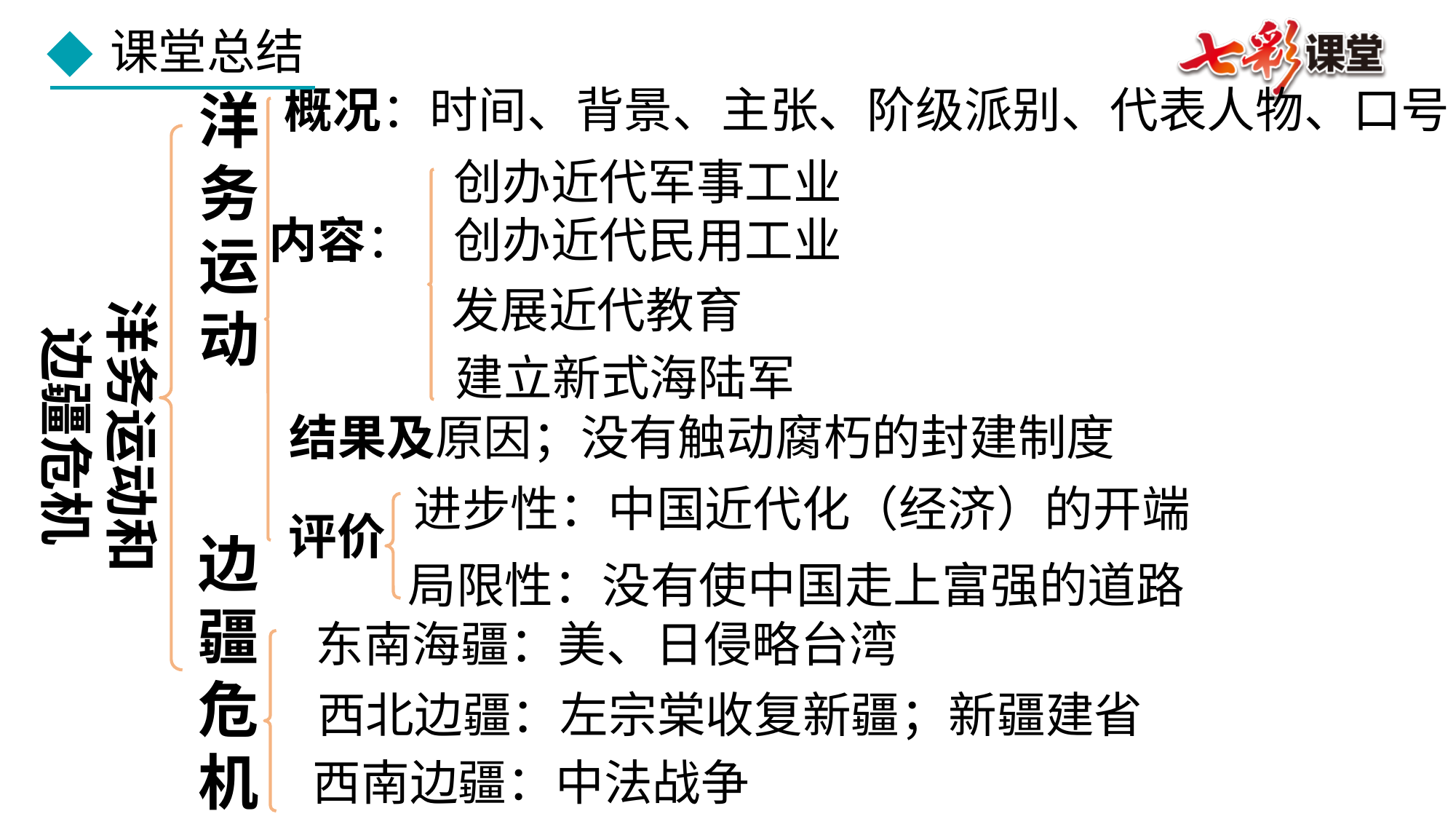

课堂总结

洋务运动
概况：时间、背景、主张、阶级派别、代表人物、口号

创办近代军事工业
创办近代民用工业

内容：
洋务运动和
边疆危机
发展近代教育
建立新式海陆军
结果及原因；没有触动腐朽的封建制度
进步性：中国近代化（经济）的开端

评价
边疆危机
局限性：没有使中国走上富强的道路
东南海疆：美、日侵略台湾

西北边疆：左宗棠收复新疆；新疆建省
西南边疆：中法战争